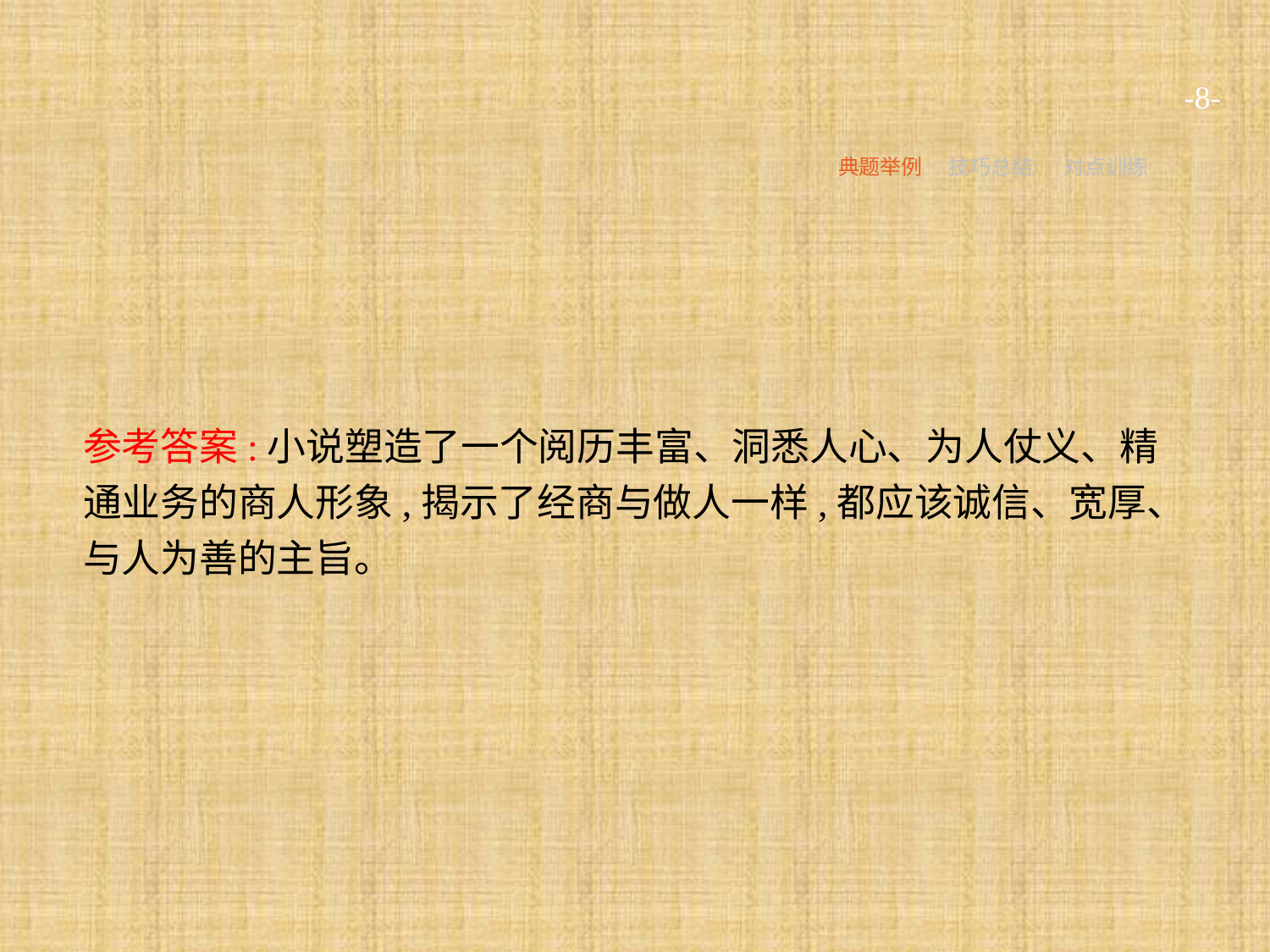

-8-
典题举例
技巧总结
对点训练
参考答案:小说塑造了一个阅历丰富、洞悉人心、为人仗义、精通业务的商人形象,揭示了经商与做人一样,都应该诚信、宽厚、与人为善的主旨。